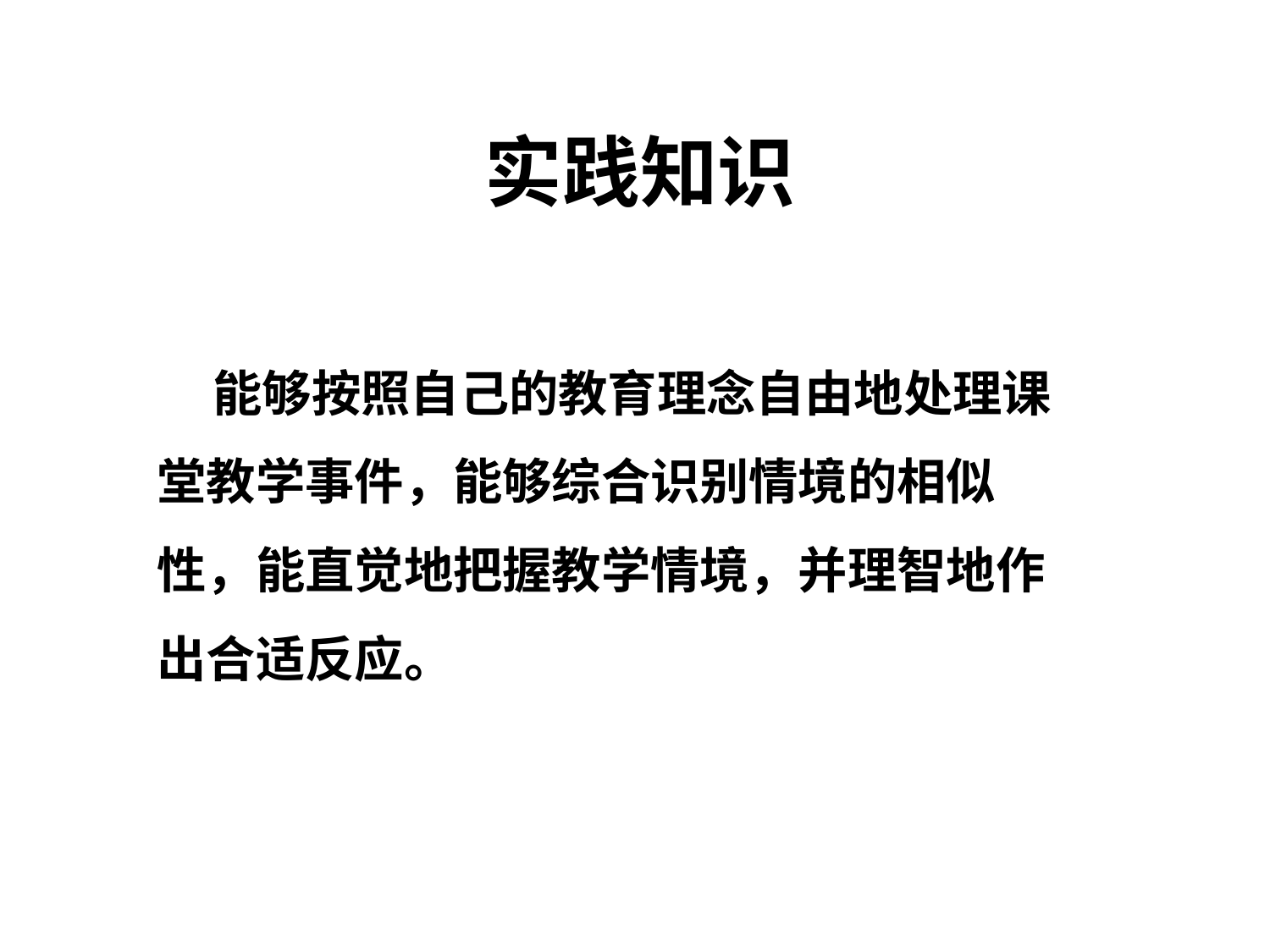

实践知识
    能够按照自己的教育理念自由地处理课堂教学事件，能够综合识别情境的相似性，能直觉地把握教学情境，并理智地作出合适反应。